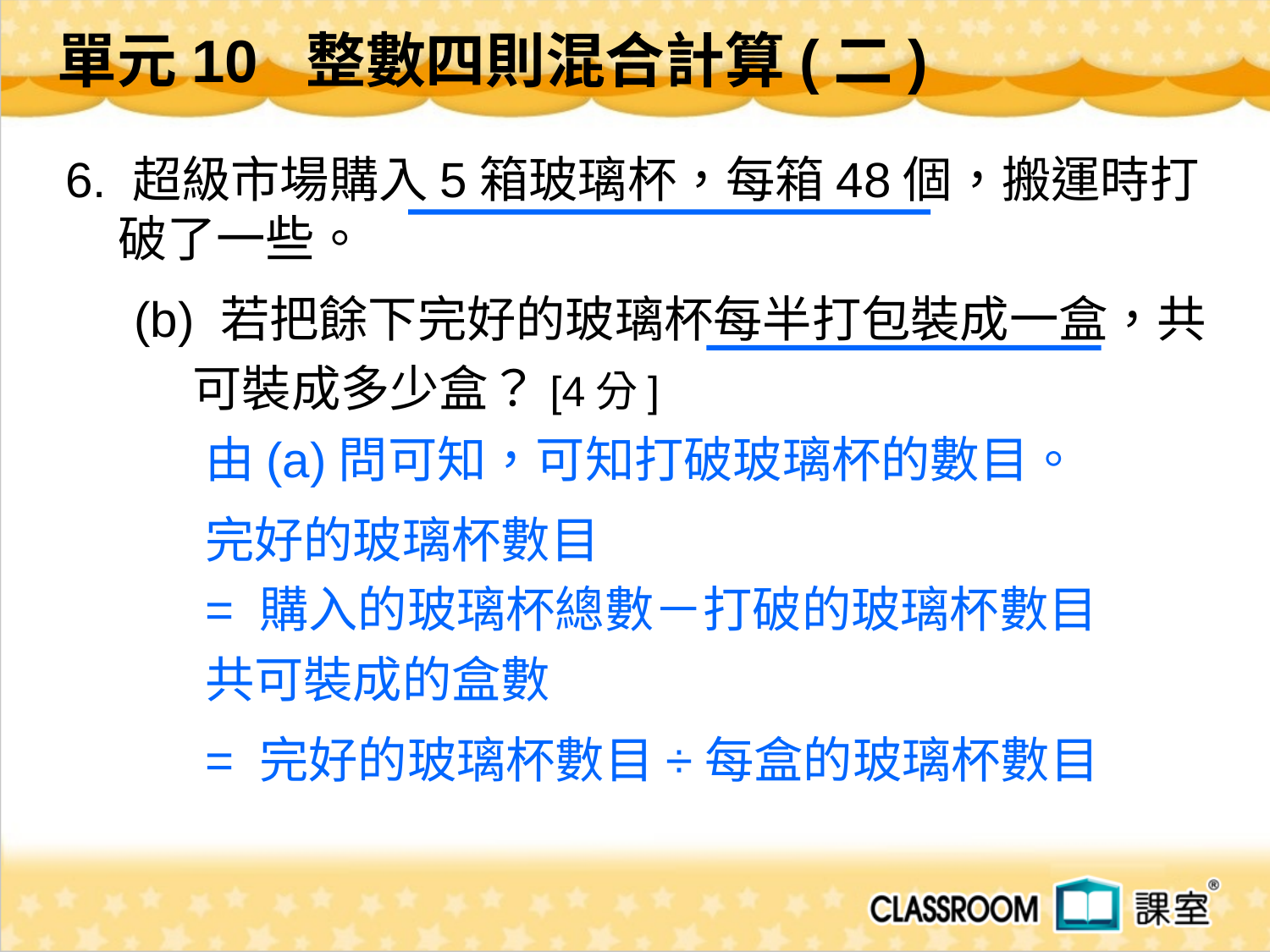

單元10  整數四則混合計算(二)
  6. 超級市場購入5箱玻璃杯，每箱48個，搬運時打破了一些。
       (b) 若把餘下完好的玻璃杯每半打包裝成一盒，共
             可裝成多少盒？[4分]

由(a)問可知，可知打破玻璃杯的數目。
完好的玻璃杯數目
= 購入的玻璃杯總數－打破的玻璃杯數目
共可裝成的盒數
= 完好的玻璃杯數目÷每盒的玻璃杯數目